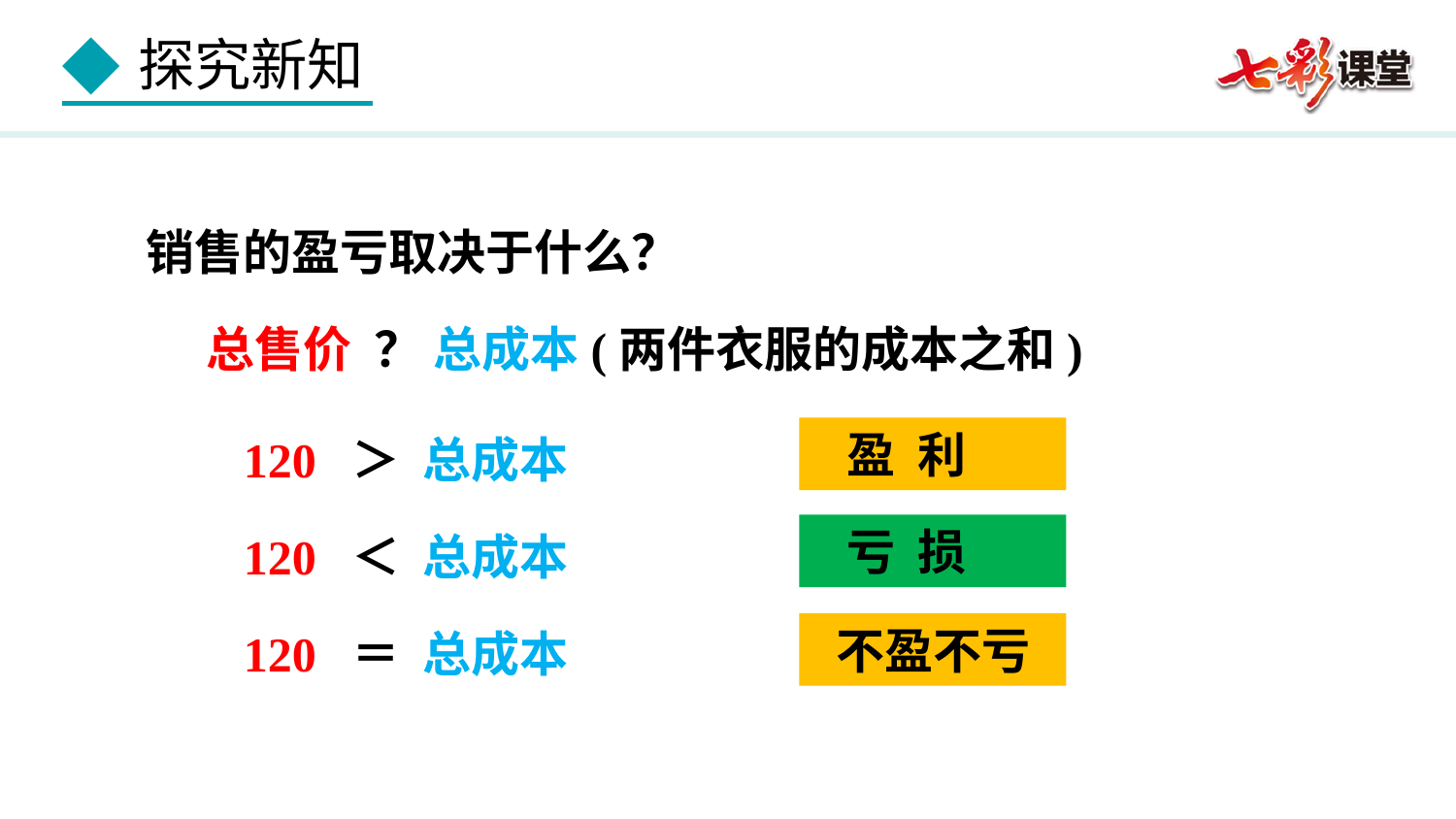

销售的盈亏取决于什么？
     总售价  ？ 总成本(两件衣服的成本之和)
    120  ＞  总成本
  盈  利
    120  ＜  总成本
  亏  损
    120  ＝  总成本
 不盈不亏